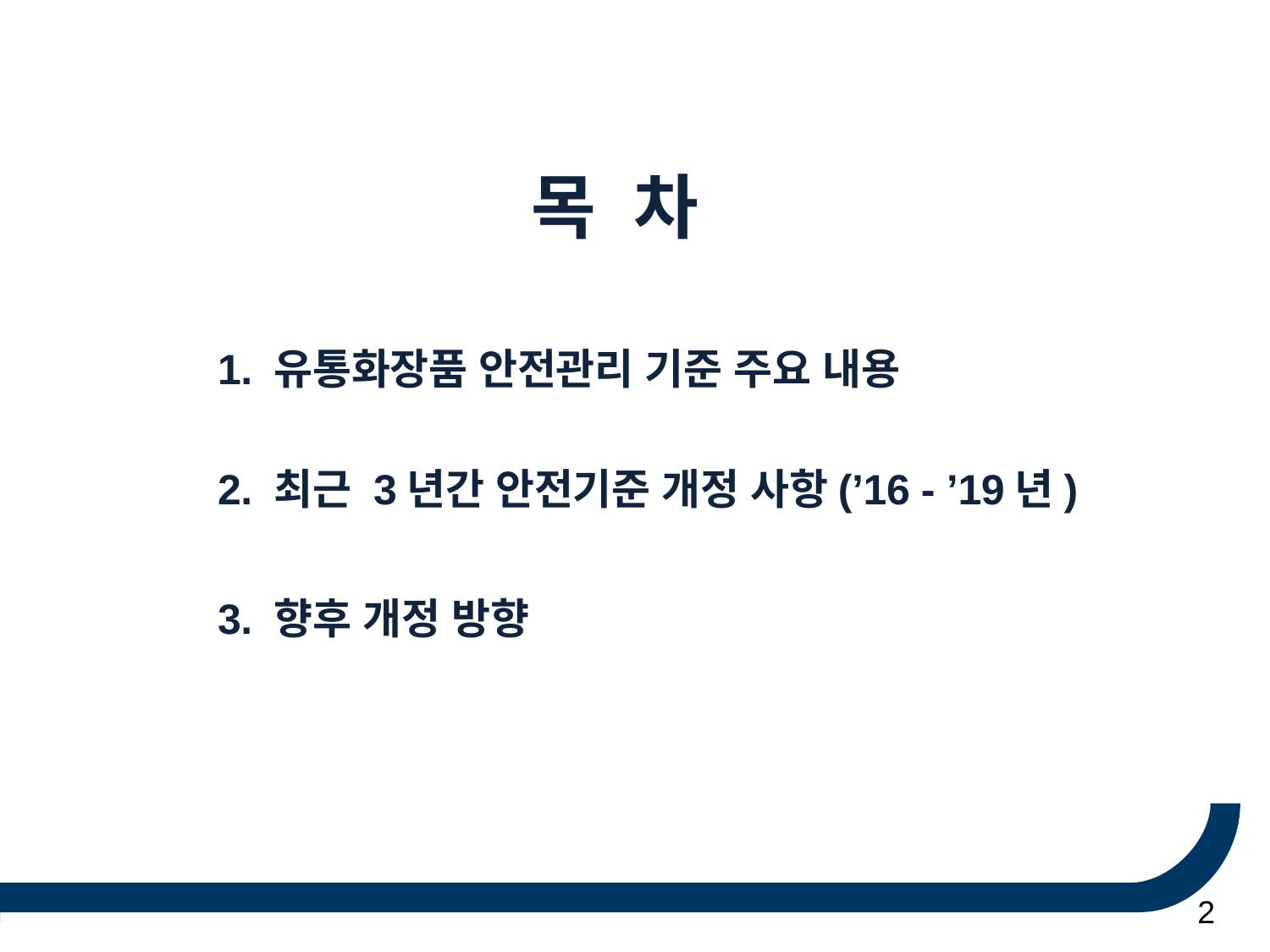

목  차
1. 유통화장품 안전관리 기준 주요 내용
2. 최근 3년간 안전기준 개정 사항(’16 - ’19년)
3. 향후 개정 방향
2